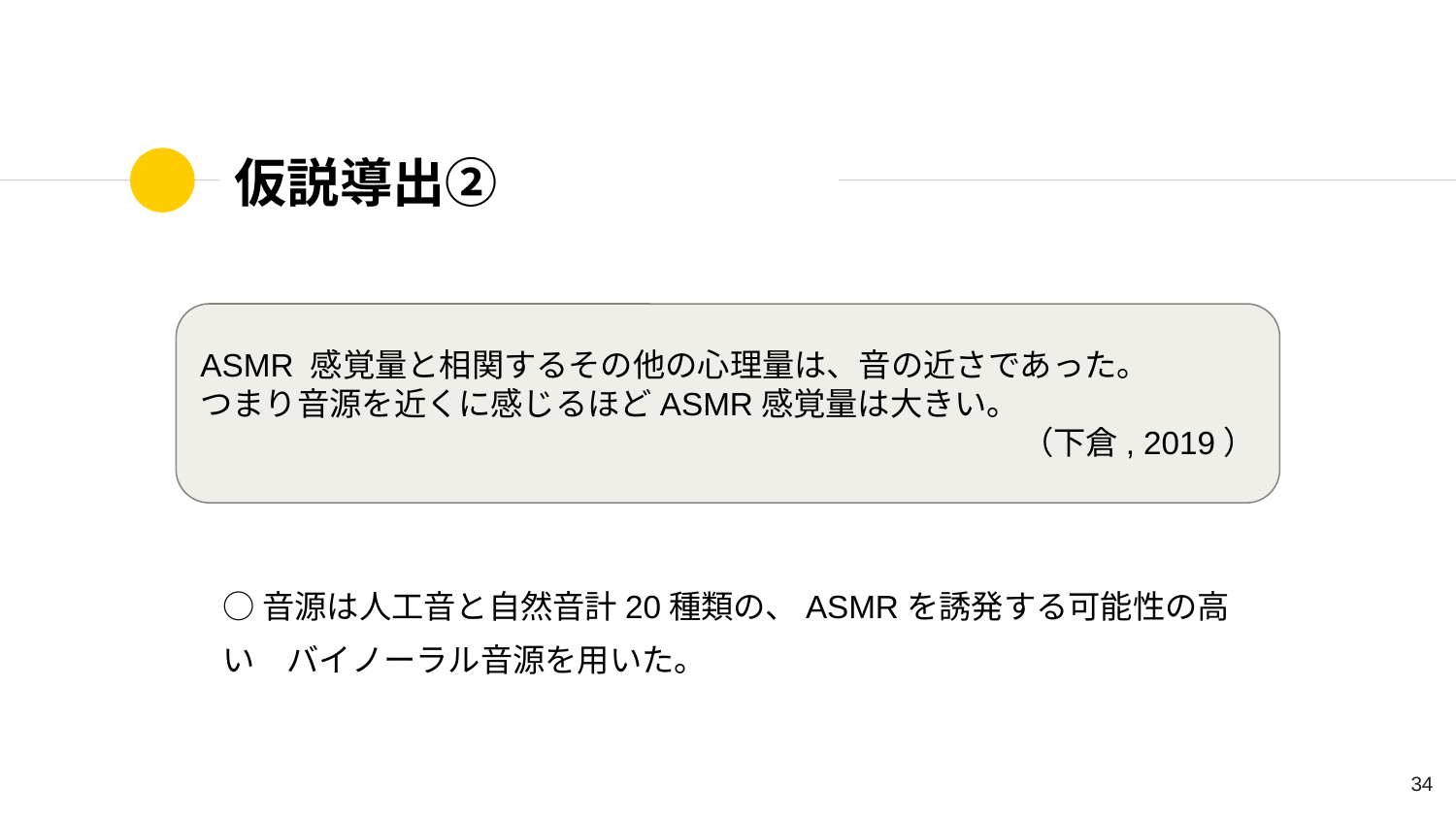

# 仮説導出②
ASMR 感覚量と相関するその他の心理量は、音の近さであった。
つまり音源を近くに感じるほどASMR感覚量は大きい。
（下倉, 2019）
○音源は人工音と自然音計20種類の、ASMRを誘発する可能性の高い　バイノーラル音源を用いた。

34